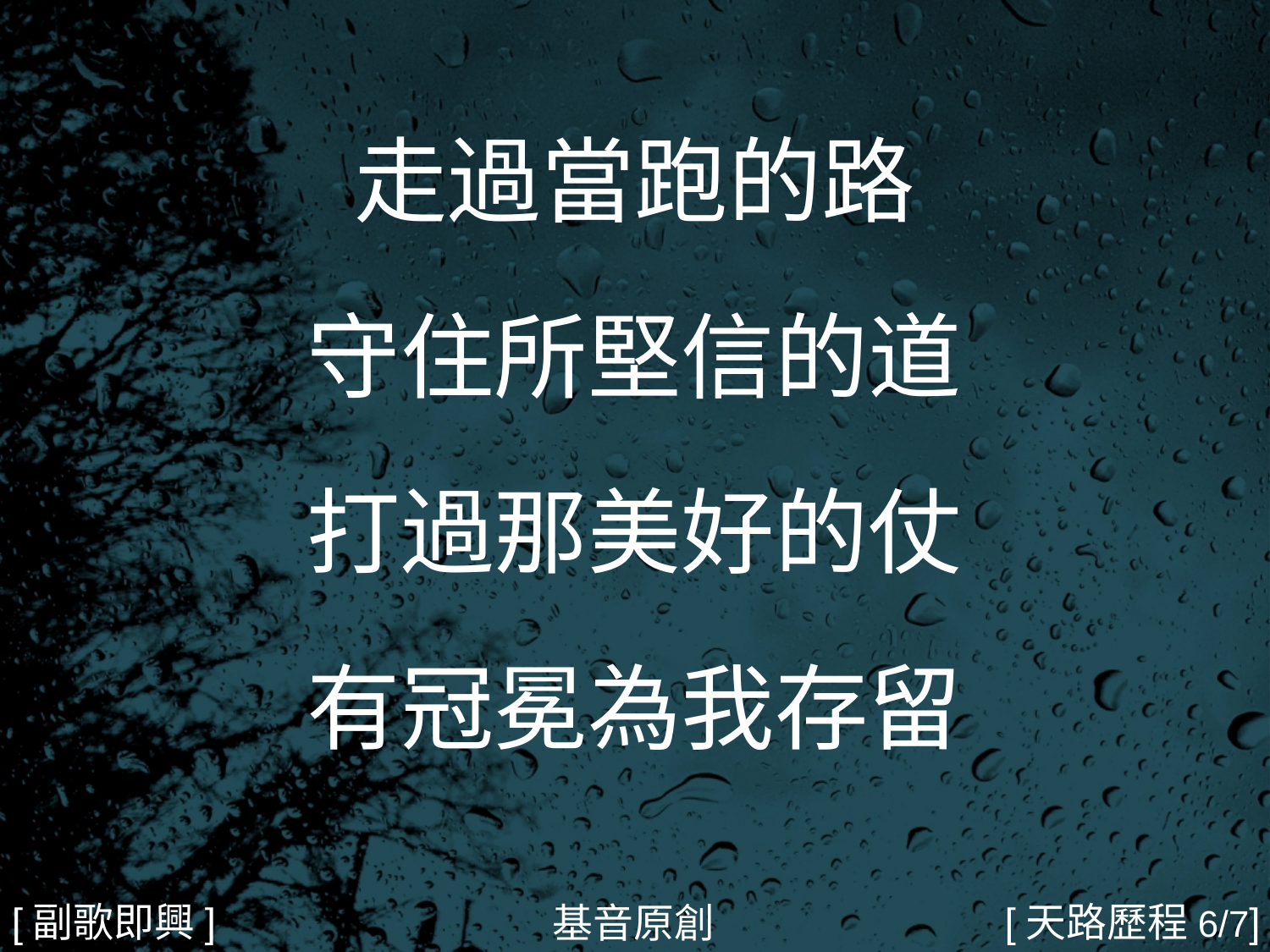

走過當跑的路

守住所堅信的道

打過那美好的仗

有冠冕為我存留

#

[副歌即興]
[天路歷程6/7]
基音原創